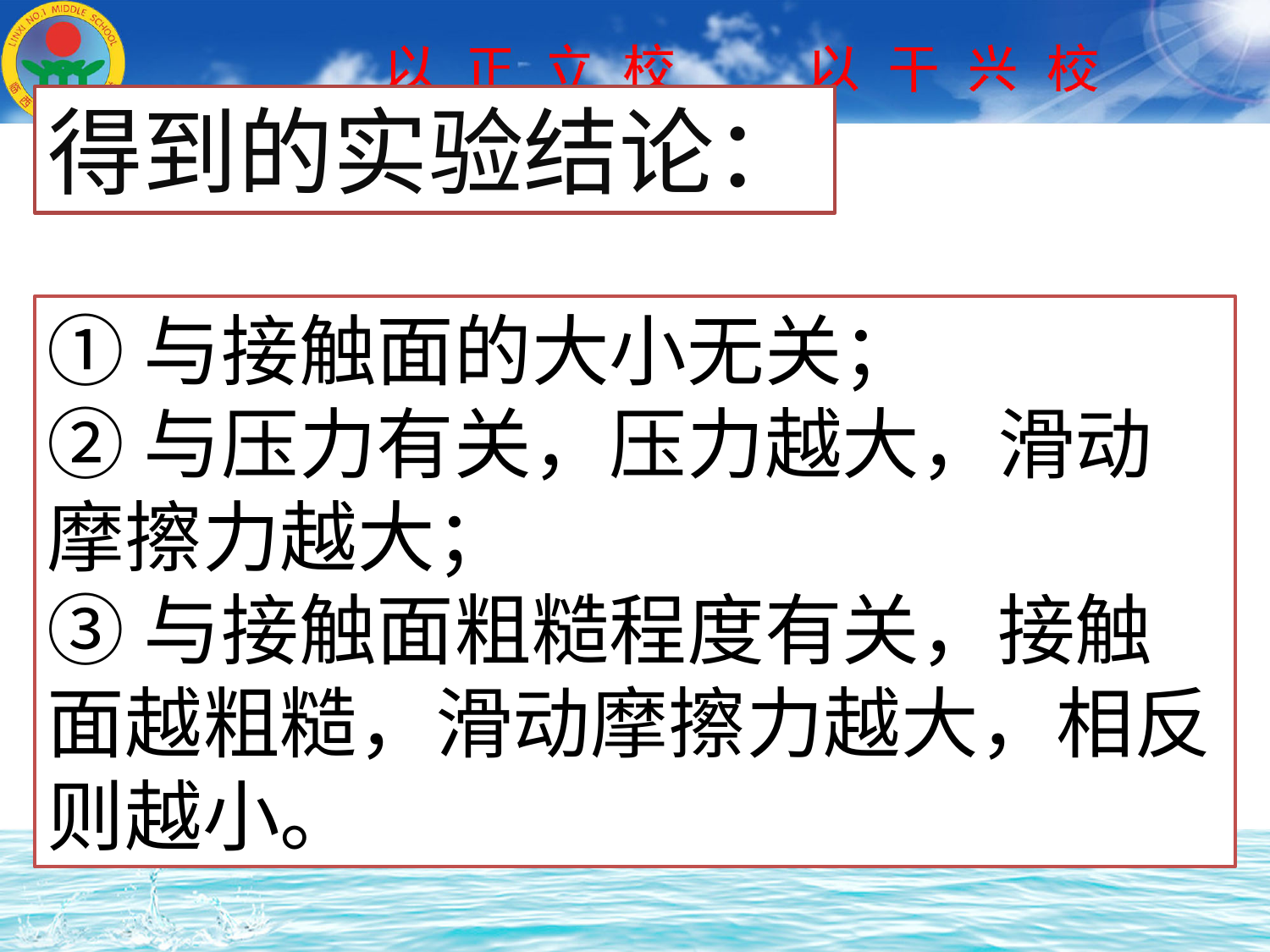

得到的实验结论：
①与接触面的大小无关；
②与压力有关，压力越大，滑动摩擦力越大；
③与接触面粗糙程度有关，接触面越粗糙，滑动摩擦力越大，相反则越小。